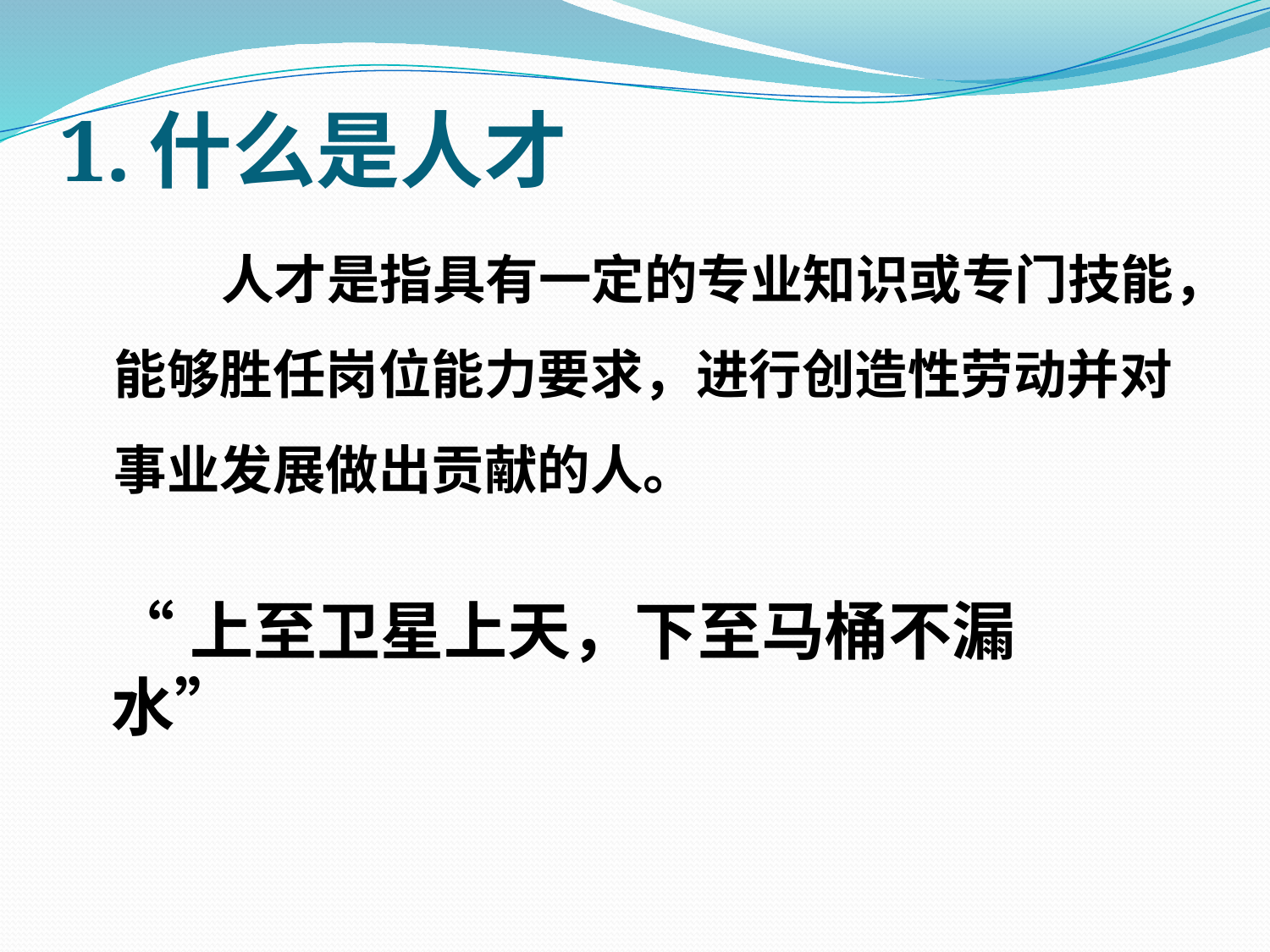

# 1.什么是人才
           人才是指具有一定的专业知识或专门技能，能够胜任岗位能力要求，进行创造性劳动并对事业发展做出贡献的人。
“上至卫星上天，下至马桶不漏水”